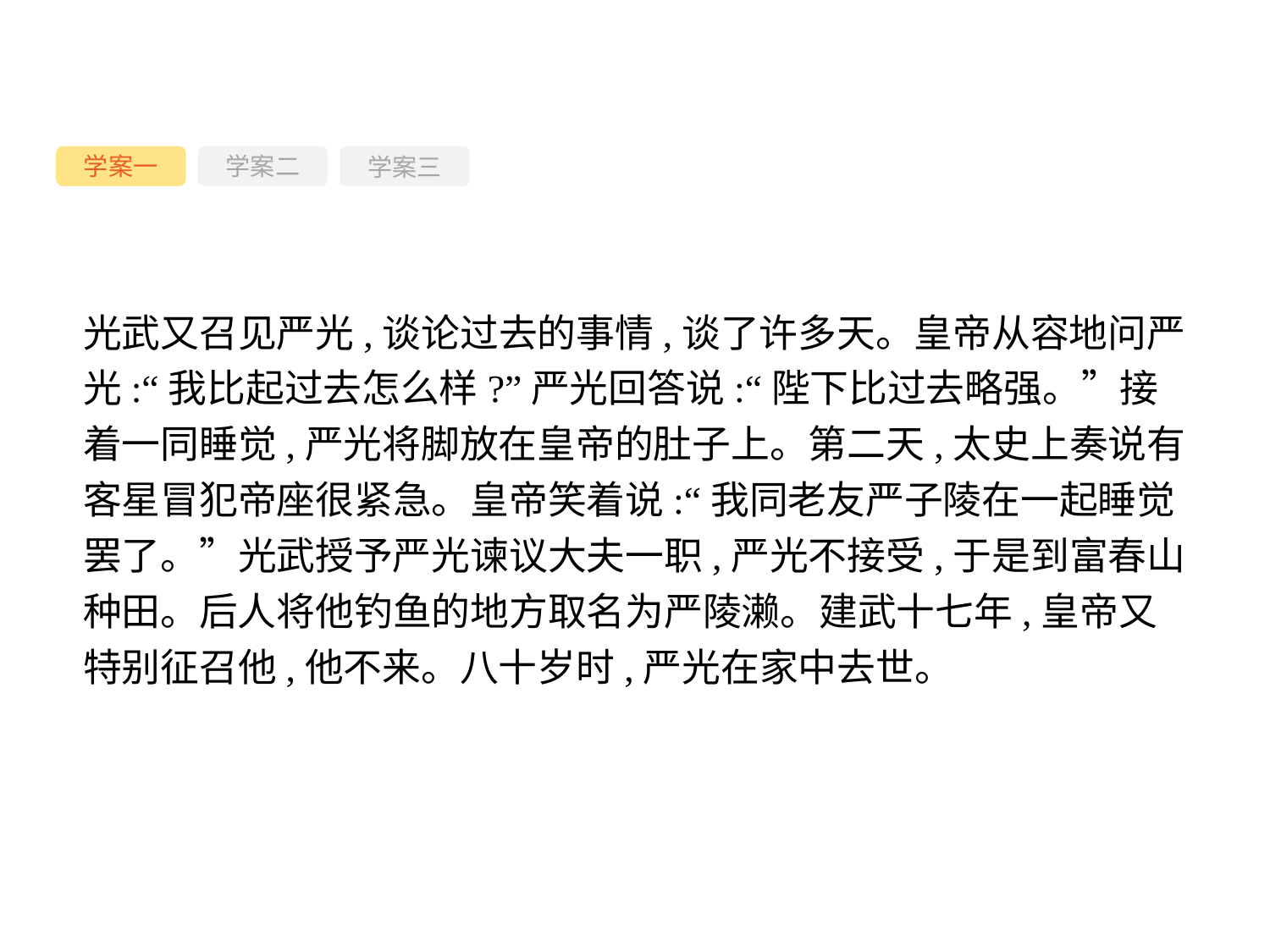

学案一
学案三
学案二
光武又召见严光,谈论过去的事情,谈了许多天。皇帝从容地问严光:“我比起过去怎么样?”严光回答说:“陛下比过去略强。”接着一同睡觉,严光将脚放在皇帝的肚子上。第二天,太史上奏说有客星冒犯帝座很紧急。皇帝笑着说:“我同老友严子陵在一起睡觉罢了。”光武授予严光谏议大夫一职,严光不接受,于是到富春山种田。后人将他钓鱼的地方取名为严陵濑。建武十七年,皇帝又特别征召他,他不来。八十岁时,严光在家中去世。
-82-